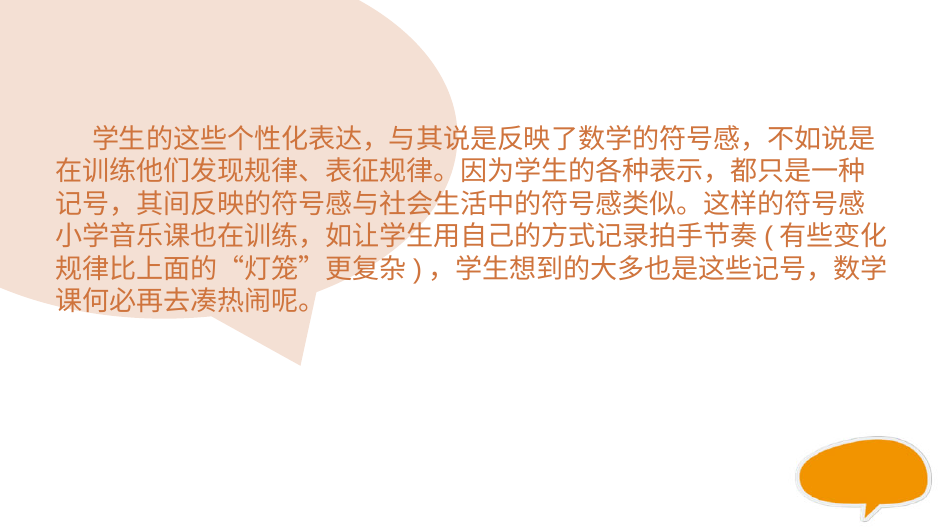

#

     学生的这些个性化表达，与其说是反映了数学的符号感，不如说是在训练他们发现规律、表征规律。因为学生的各种表示，都只是一种记号，其间反映的符号感与社会生活中的符号感类似。这样的符号感小学音乐课也在训练，如让学生用自己的方式记录拍手节奏(有些变化规律比上面的“灯笼”更复杂)，学生想到的大多也是这些记号，数学课何必再去凑热闹呢。